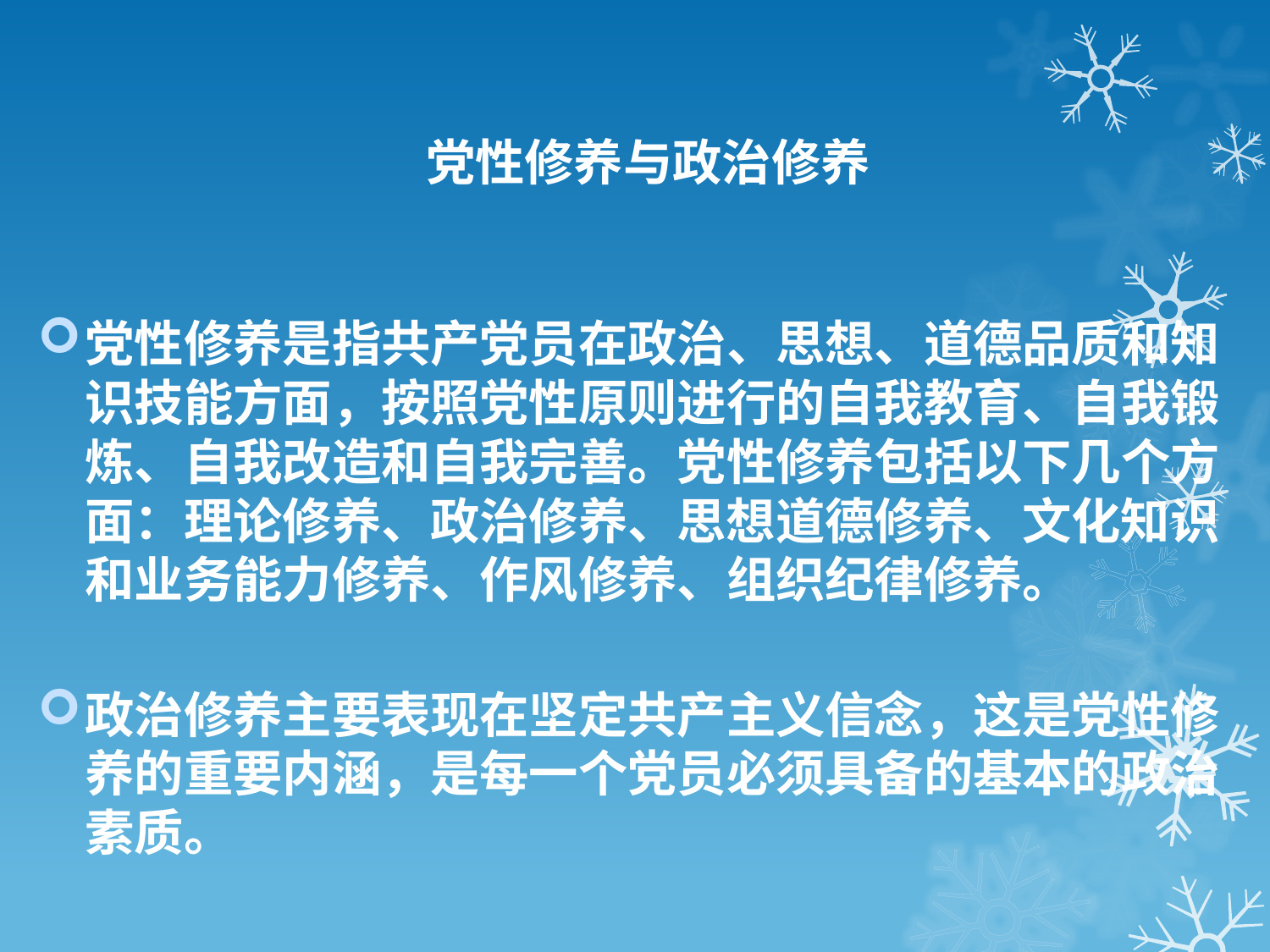

# 党性修养与政治修养
党性修养是指共产党员在政治、思想、道德品质和知识技能方面，按照党性原则进行的自我教育、自我锻炼、自我改造和自我完善。党性修养包括以下几个方面：理论修养、政治修养、思想道德修养、文化知识和业务能力修养、作风修养、组织纪律修养。

政治修养主要表现在坚定共产主义信念，这是党性修养的重要内涵，是每一个党员必须具备的基本的政治素质。